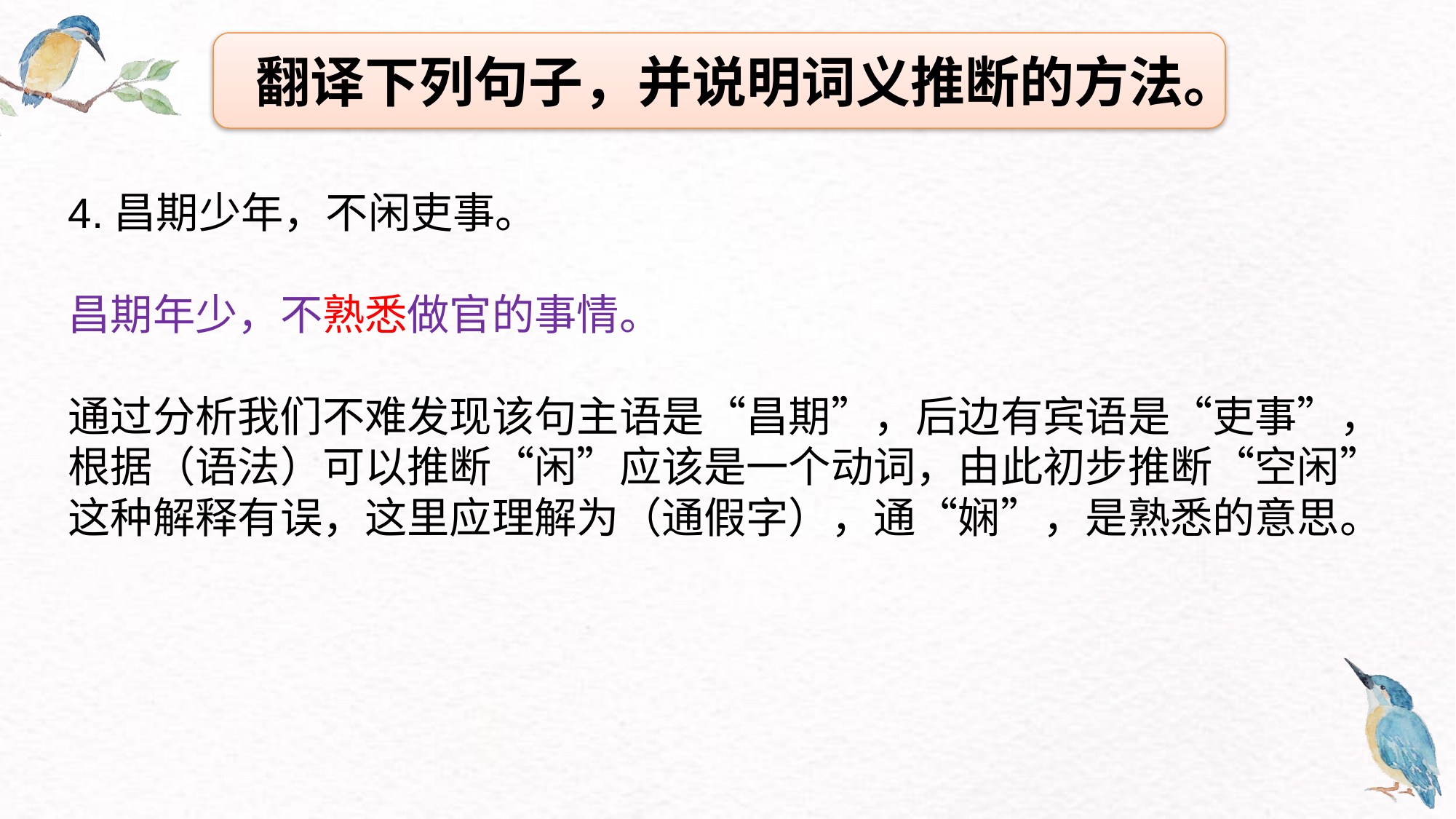

翻译下列句子，并说明词义推断的方法。
4.昌期少年，不闲吏事。

昌期年少，不熟悉做官的事情。

通过分析我们不难发现该句主语是“昌期”，后边有宾语是“吏事”，根据（语法）可以推断“闲”应该是一个动词，由此初步推断“空闲”这种解释有误，这里应理解为（通假字），通“娴”，是熟悉的意思。